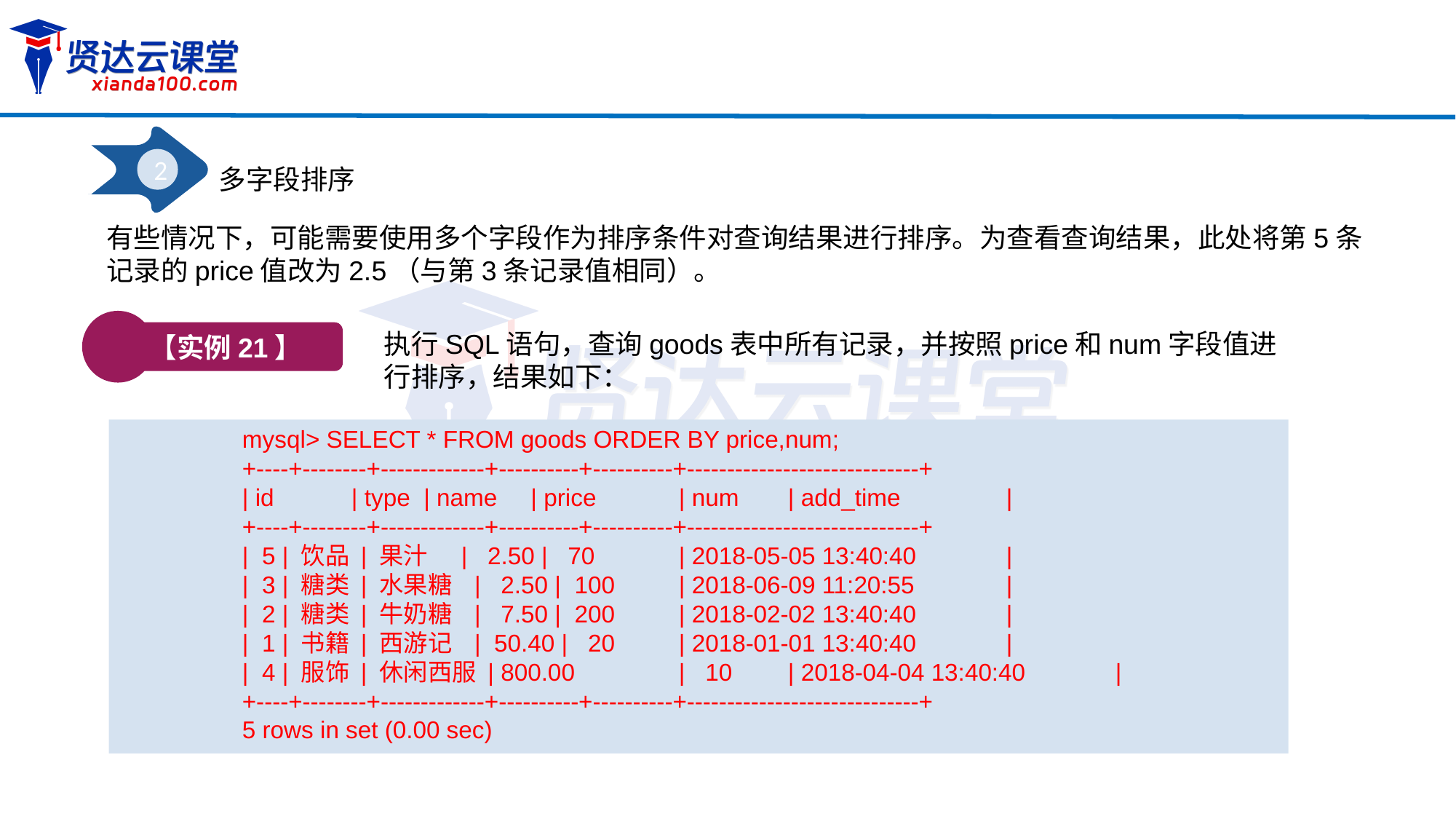

2
多字段排序
有些情况下，可能需要使用多个字段作为排序条件对查询结果进行排序。为查看查询结果，此处将第5条
记录的price值改为2.5（与第3条记录值相同）。

【实例21】
执行SQL语句，查询goods表中所有记录，并按照price和num字段值进行排序，结果如下：
mysql> SELECT * FROM goods ORDER BY price,num;
+----+--------+-------------+----------+----------+-----------------------------+
| id	| type  | name     | price	| num	| add_time	|
+----+--------+-------------+----------+----------+-----------------------------+
|  5 | 饮品 | 果汁     |   2.50 |   70	| 2018-05-05 13:40:40	|
|  3 | 糖类 | 水果糖   |   2.50 |  100	| 2018-06-09 11:20:55	|
|  2 | 糖类 | 牛奶糖   |   7.50 |  200	| 2018-02-02 13:40:40	|
|  1 | 书籍 | 西游记   |  50.40 |   20	| 2018-01-01 13:40:40	|
|  4 | 服饰 | 休闲西服 | 800.00	|   10	| 2018-04-04 13:40:40	|
+----+--------+-------------+----------+----------+-----------------------------+
5 rows in set (0.00 sec)